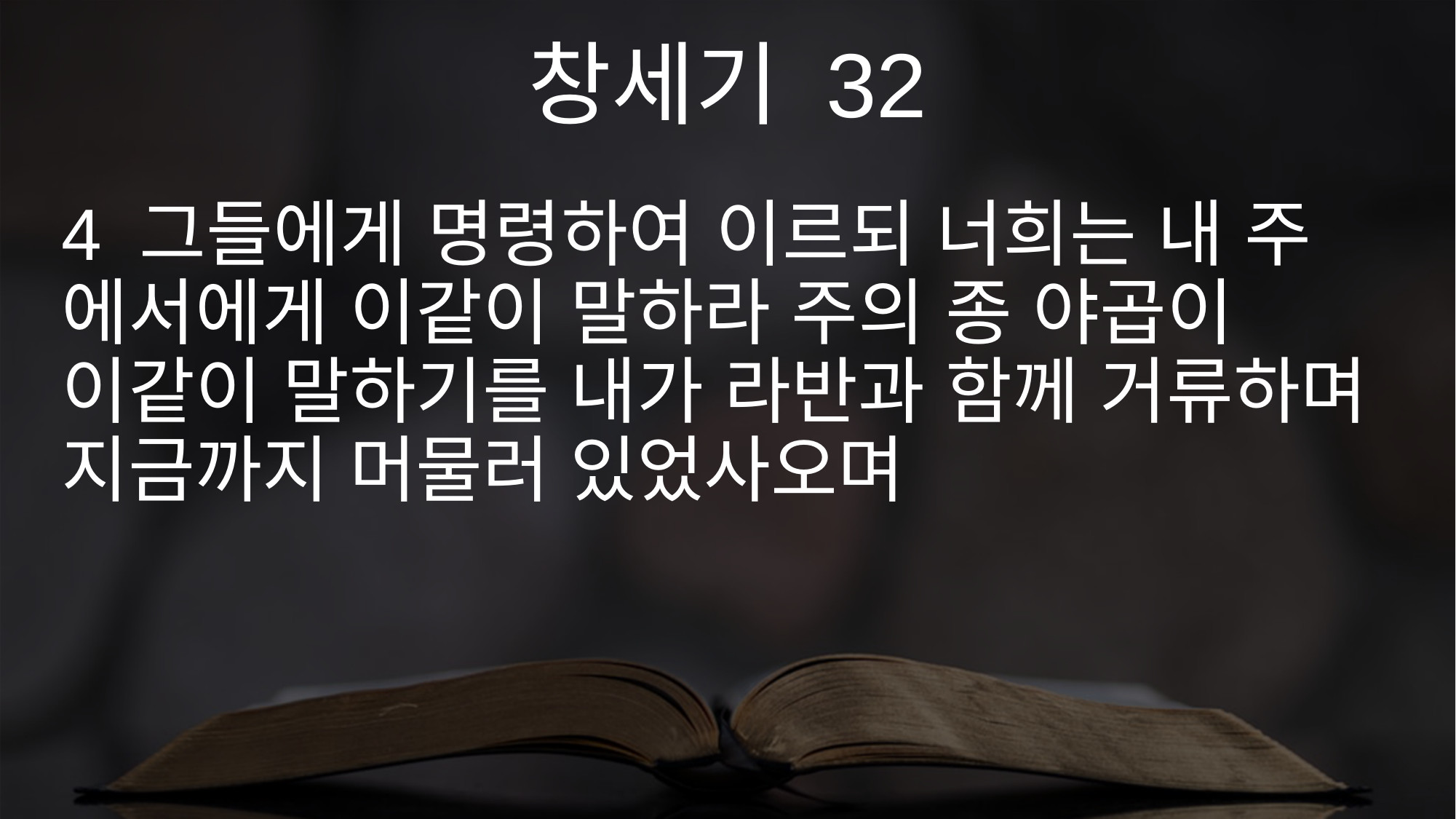

창세기 32
4 그들에게 명령하여 이르되 너희는 내 주 에서에게 이같이 말하라 주의 종 야곱이 이같이 말하기를 내가 라반과 함께 거류하며 지금까지 머물러 있었사오며